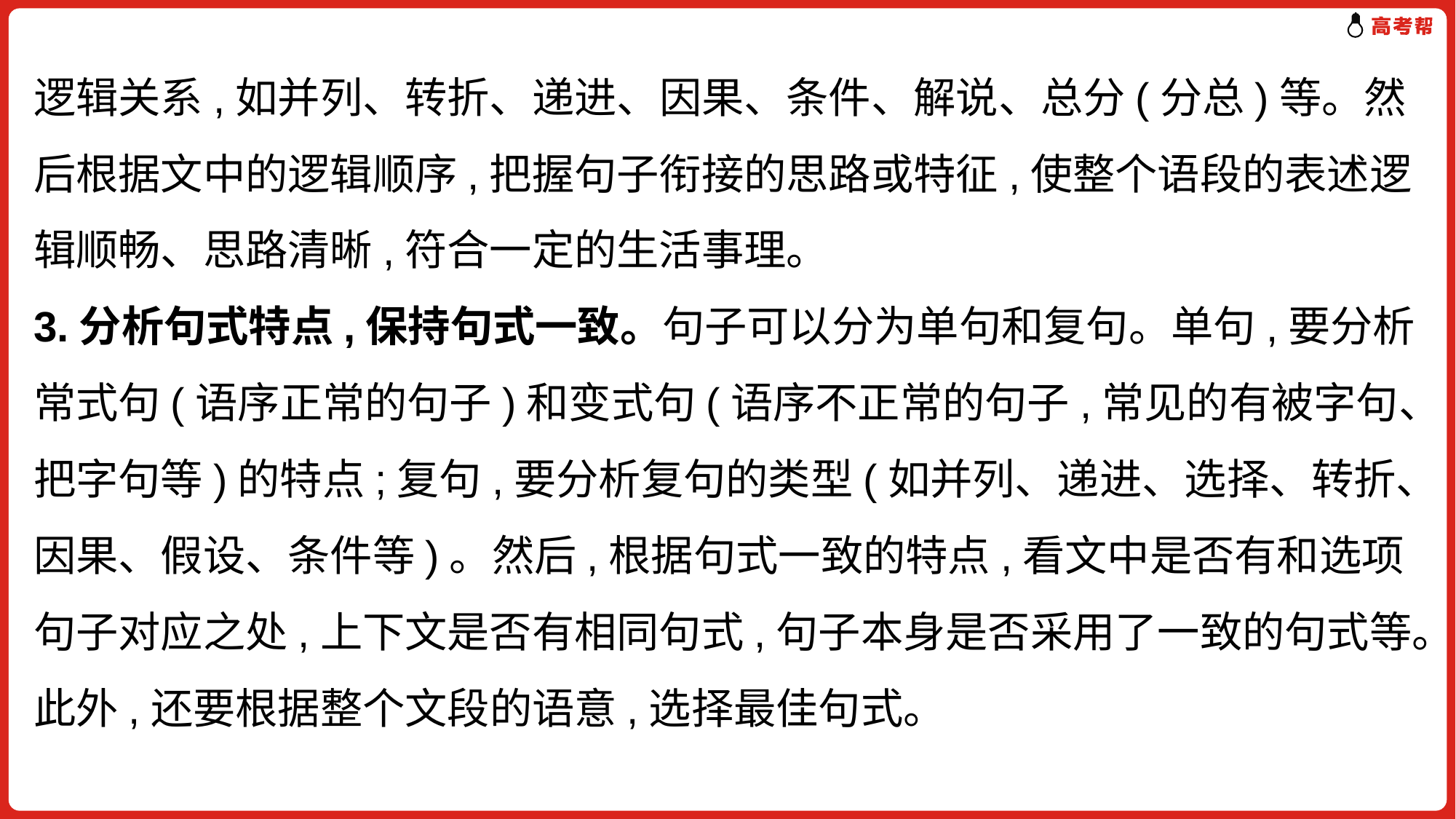

逻辑关系,如并列、转折、递进、因果、条件、解说、总分(分总)等。然后根据文中的逻辑顺序,把握句子衔接的思路或特征,使整个语段的表述逻辑顺畅、思路清晰,符合一定的生活事理。
3.分析句式特点,保持句式一致。句子可以分为单句和复句。单句,要分析常式句(语序正常的句子)和变式句(语序不正常的句子,常见的有被字句、把字句等)的特点;复句,要分析复句的类型(如并列、递进、选择、转折、因果、假设、条件等)。然后,根据句式一致的特点,看文中是否有和选项句子对应之处,上下文是否有相同句式,句子本身是否采用了一致的句式等。此外,还要根据整个文段的语意,选择最佳句式。